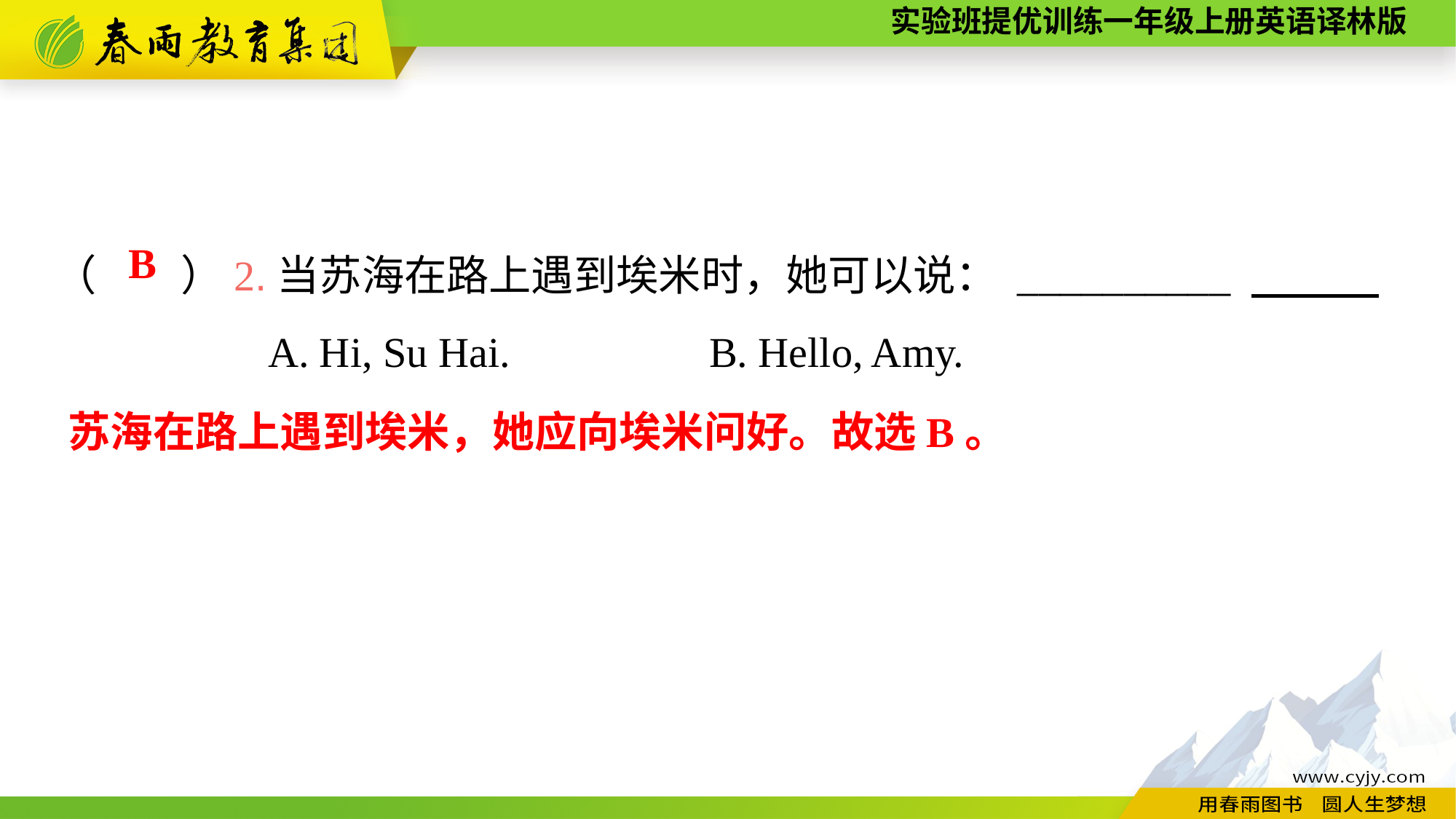

（　　）2.当苏海在路上遇到埃米时，她可以说： __________
A. Hi, Su Hai.		B. Hello, Amy.
B
苏海在路上遇到埃米，她应向埃米问好。故选B。